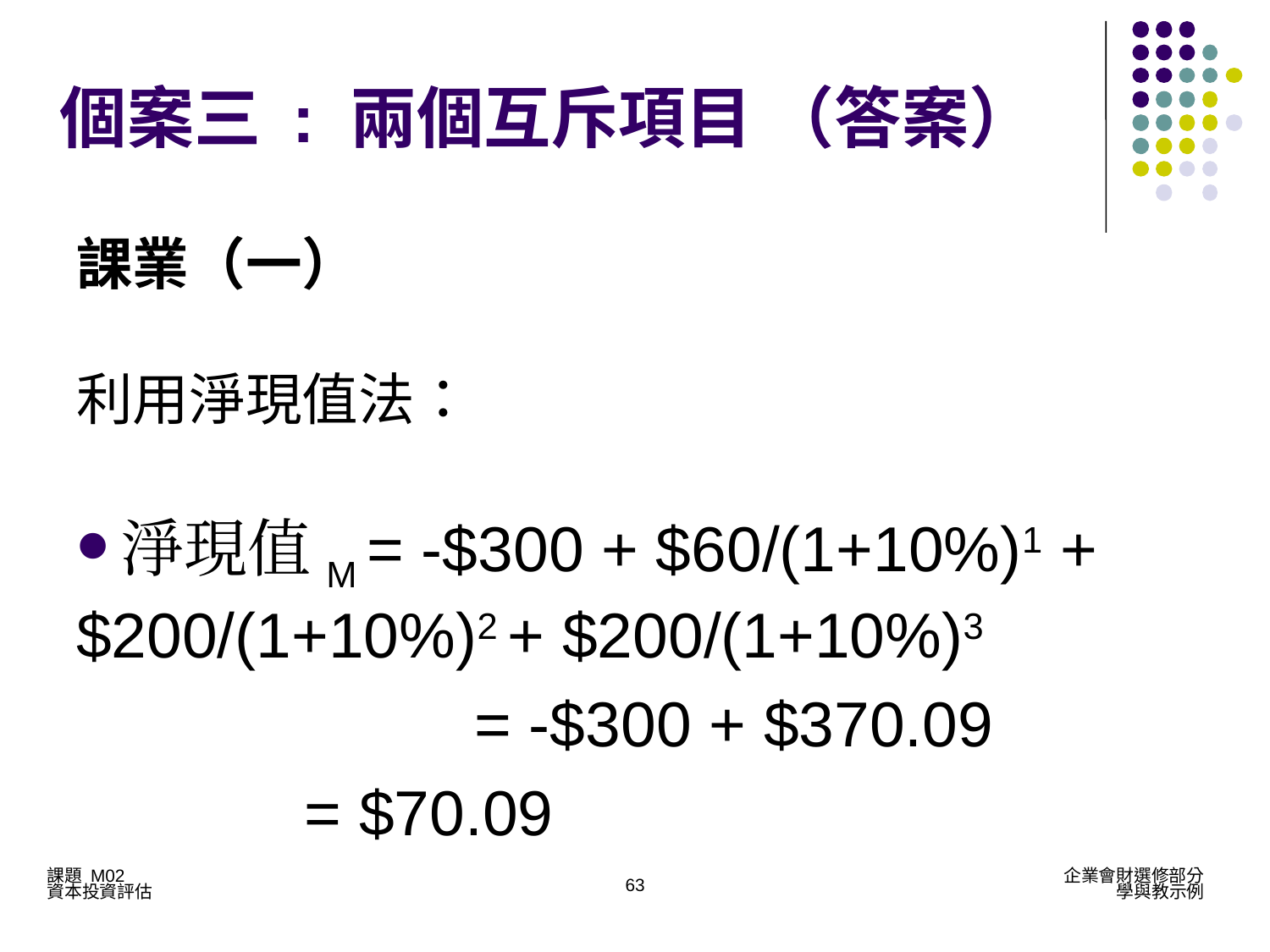

個案三 : 兩個互斥項目 （答案）
課業（一）

利用淨現值法：

淨現值M = -$300 + $60/(1+10%)1 + $200/(1+10%)2 + $200/(1+10%)3
			 = -$300 + $370.09
             = $70.09

63